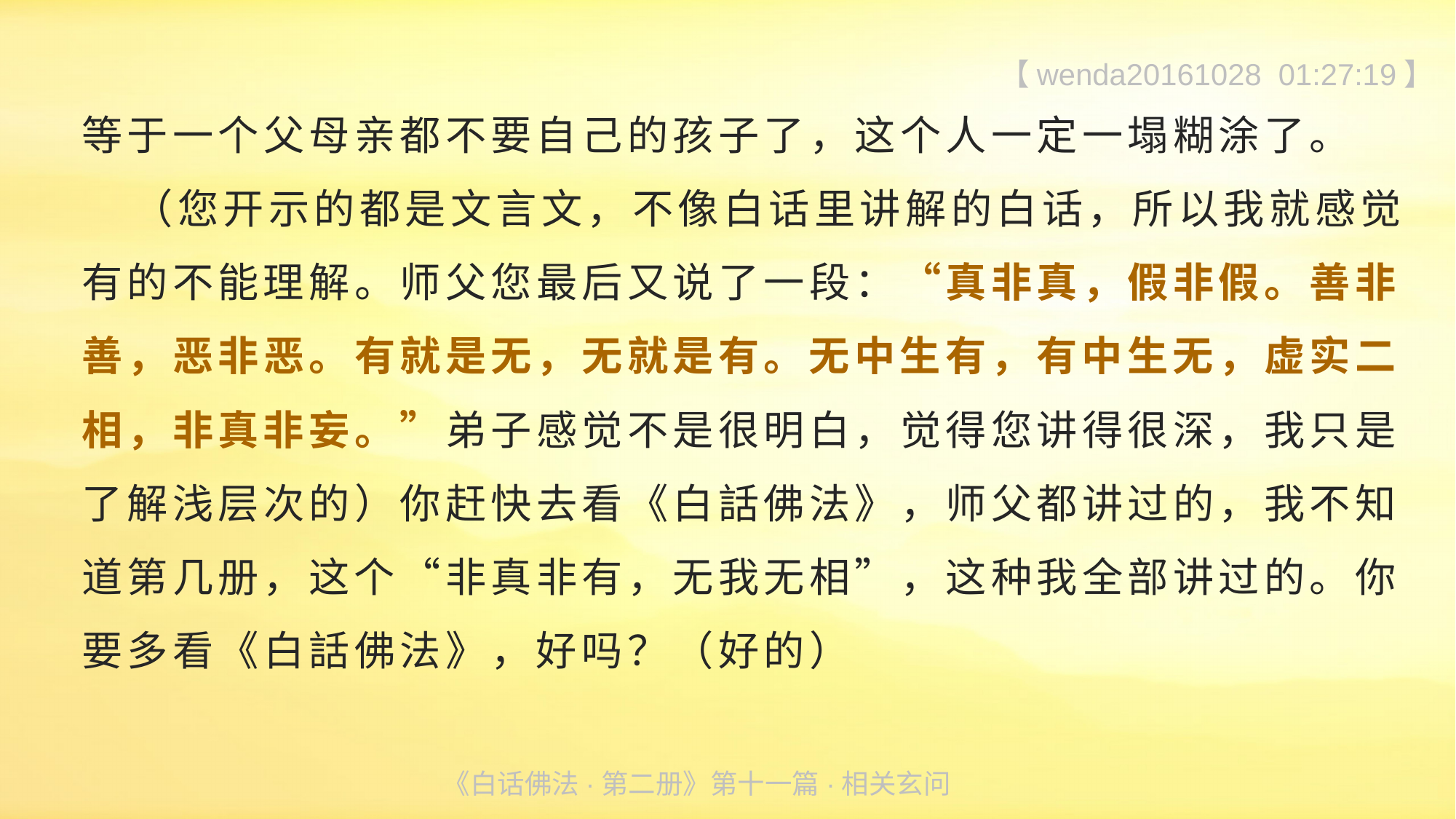

【wenda20161028  01:27:19】
等于一个父母亲都不要自己的孩子了，这个人一定一塌糊涂了。
   （您开示的都是文言文，不像白话里讲解的白话，所以我就感觉有的不能理解。师父您最后又说了一段：“真非真，假非假。善非善，恶非恶。有就是无，无就是有。无中生有，有中生无，虚实二相，非真非妄。”弟子感觉不是很明白，觉得您讲得很深，我只是了解浅层次的）你赶快去看《白話佛法》，师父都讲过的，我不知道第几册，这个“非真非有，无我无相”，这种我全部讲过的。你要多看《白話佛法》，好吗？（好的）
《白话佛法·第二册》第十一篇·相关玄问